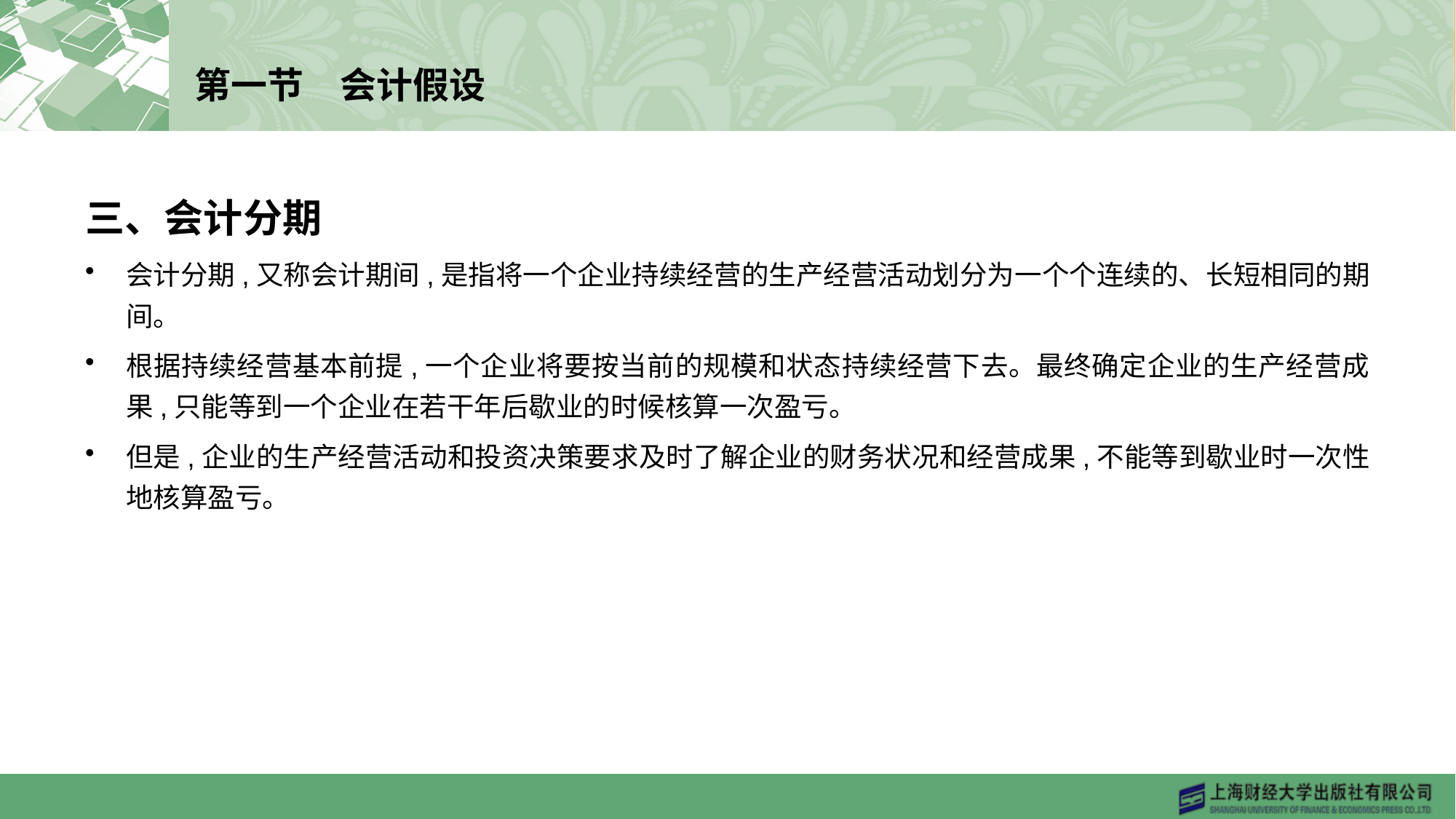

# 第一节　会计假设
三、会计分期
会计分期,又称会计期间,是指将一个企业持续经营的生产经营活动划分为一个个连续的、长短相同的期间。
根据持续经营基本前提,一个企业将要按当前的规模和状态持续经营下去。最终确定企业的生产经营成果,只能等到一个企业在若干年后歇业的时候核算一次盈亏。
但是,企业的生产经营活动和投资决策要求及时了解企业的财务状况和经营成果,不能等到歇业时一次性地核算盈亏。